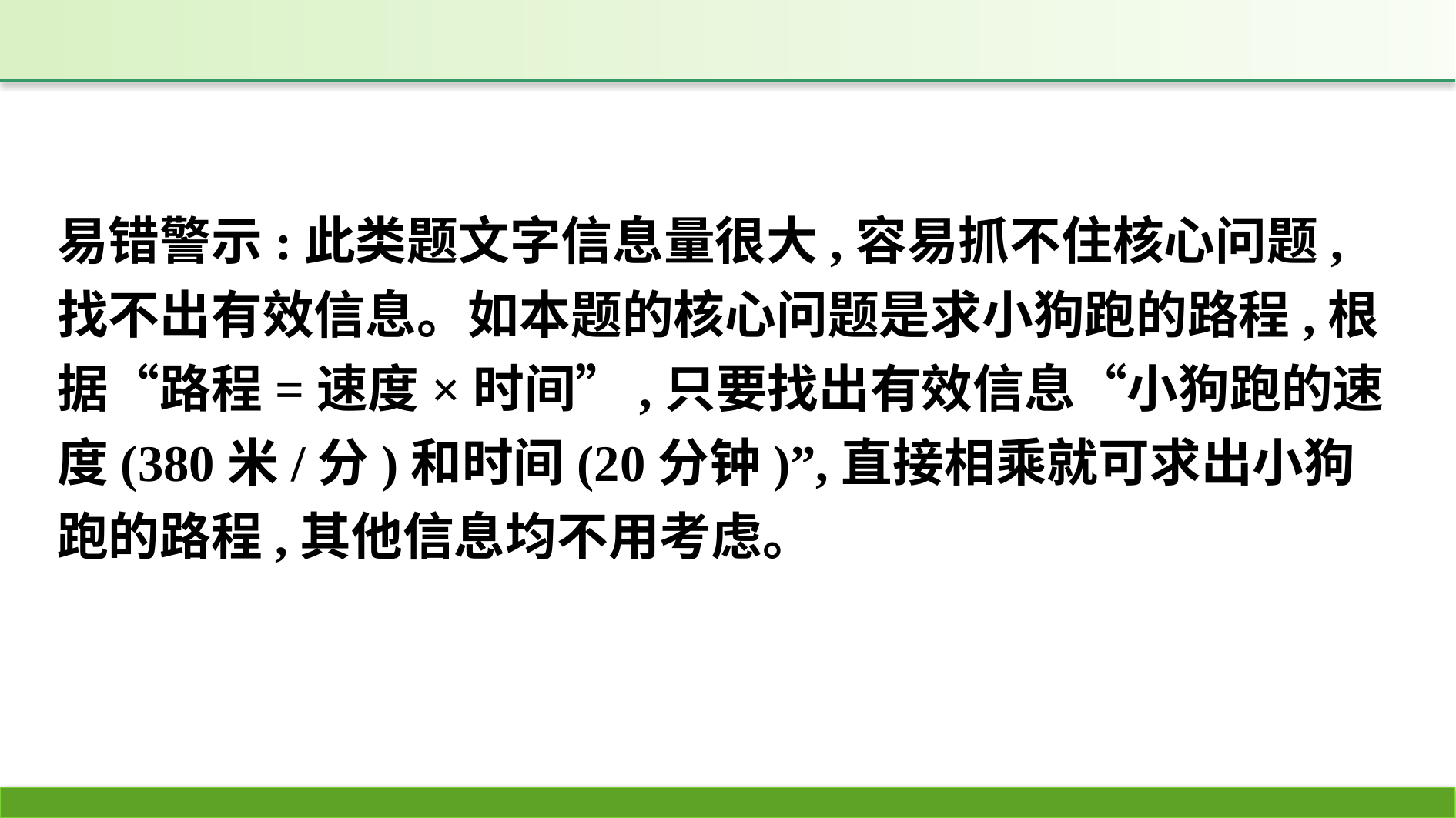

易错警示:此类题文字信息量很大,容易抓不住核心问题,找不出有效信息。如本题的核心问题是求小狗跑的路程,根据“路程=速度×时间”,只要找出有效信息“小狗跑的速度(380米/分)和时间(20分钟)”,直接相乘就可求出小狗跑的路程,其他信息均不用考虑。